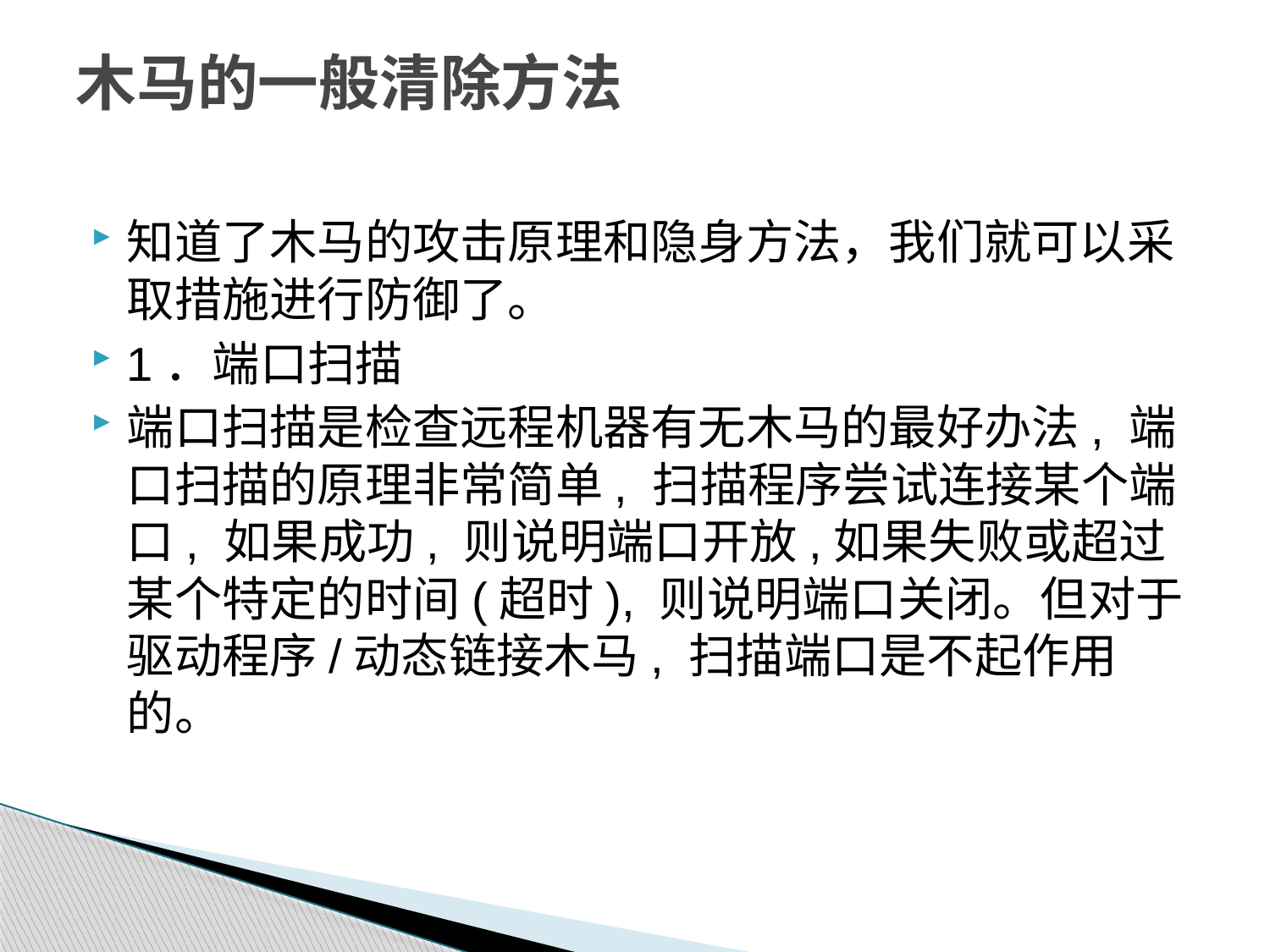

# 木马的一般清除方法
知道了木马的攻击原理和隐身方法，我们就可以采取措施进行防御了。
1．端口扫描
端口扫描是检查远程机器有无木马的最好办法, 端口扫描的原理非常简单, 扫描程序尝试连接某个端口, 如果成功, 则说明端口开放,如果失败或超过某个特定的时间(超时), 则说明端口关闭。但对于驱动程序/动态链接木马, 扫描端口是不起作用的。